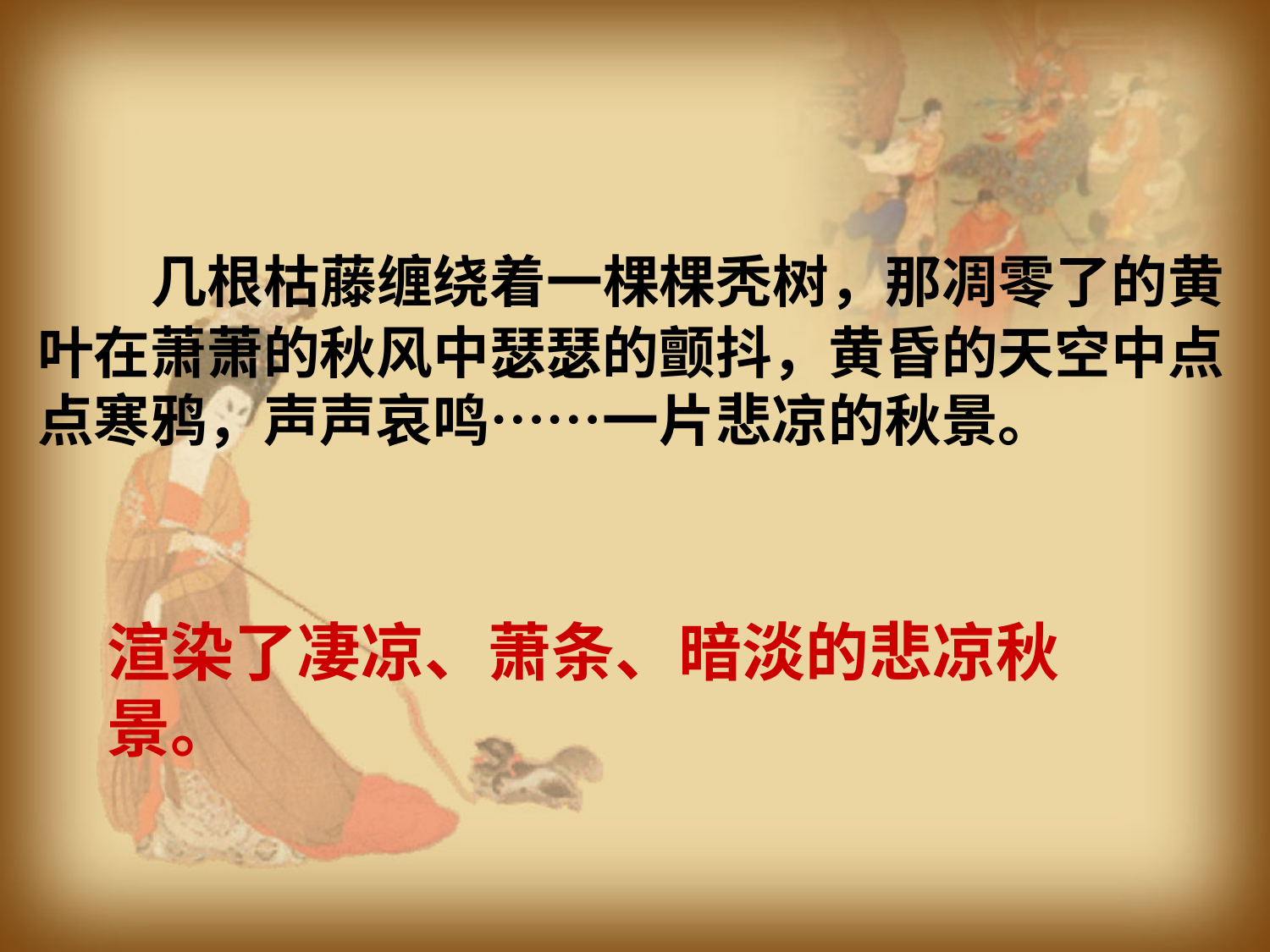

几根枯藤缠绕着一棵棵秃树，那凋零了的黄叶在萧萧的秋风中瑟瑟的颤抖，黄昏的天空中点点寒鸦，声声哀鸣……一片悲凉的秋景。

渲染了凄凉、萧条、暗淡的悲凉秋景。